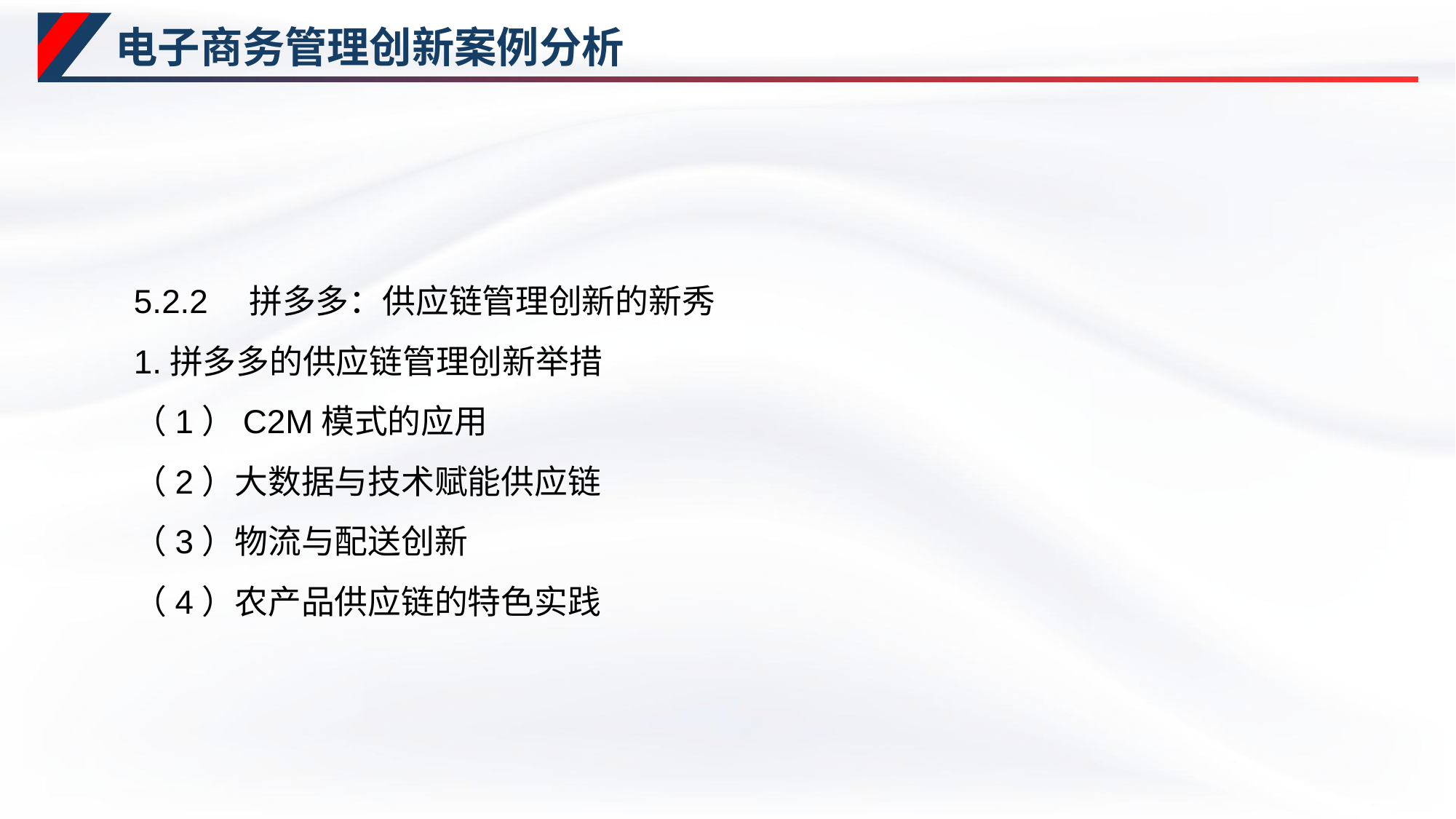

# 电子商务管理创新案例分析
5.2.2　拼多多：供应链管理创新的新秀
1.拼多多的供应链管理创新举措
（1）C2M模式的应用
（2）大数据与技术赋能供应链
（3）物流与配送创新
（4）农产品供应链的特色实践